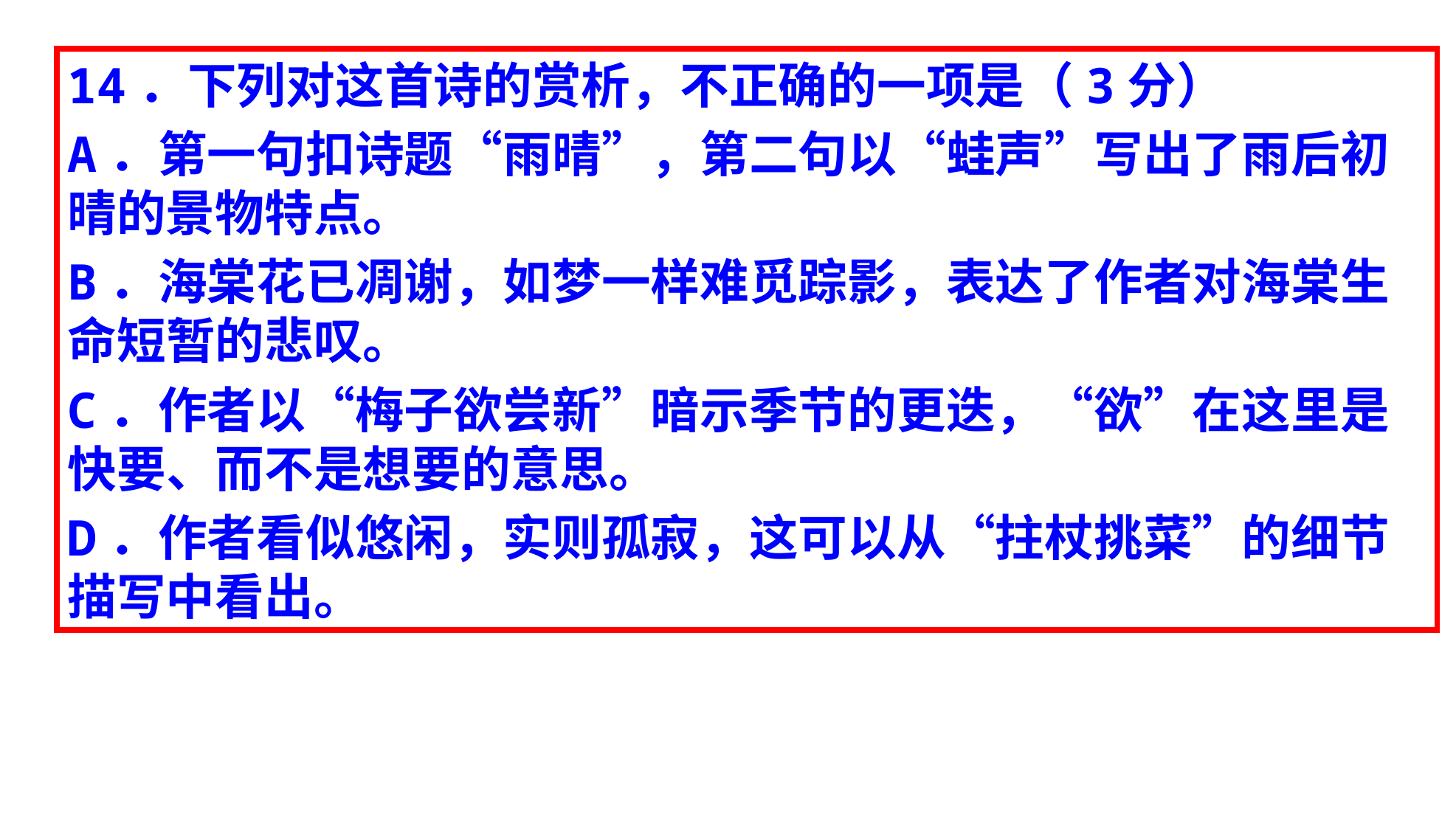

14．下列对这首诗的赏析，不正确的一项是（3分）
A．第一句扣诗题“雨晴”，第二句以“蛙声”写出了雨后初晴的景物特点。
B．海棠花已凋谢，如梦一样难觅踪影，表达了作者对海棠生命短暂的悲叹。
C．作者以“梅子欲尝新”暗示季节的更迭，“欲”在这里是快要、而不是想要的意思。
D．作者看似悠闲，实则孤寂，这可以从“拄杖挑菜”的细节描写中看出。